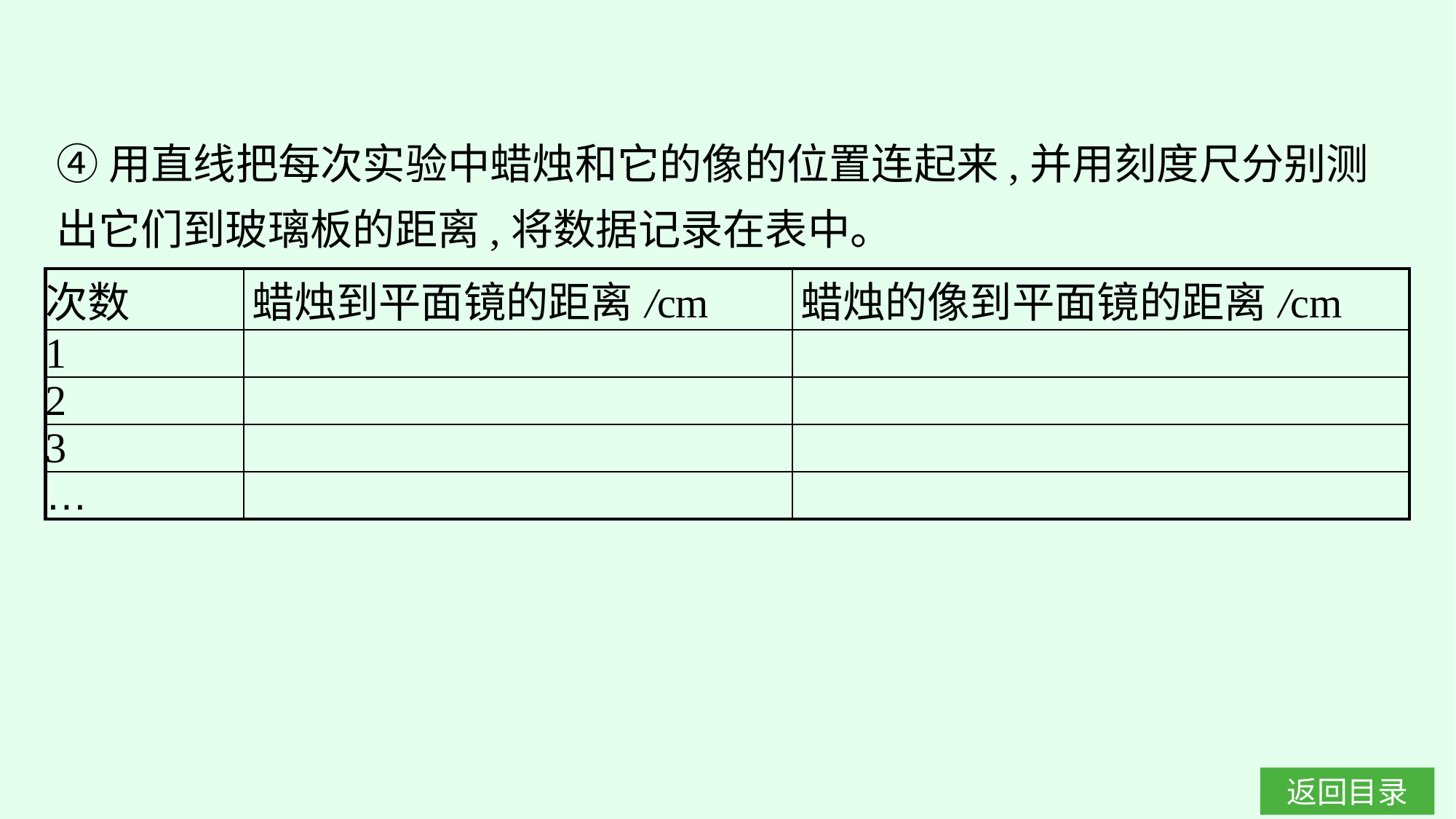

④用直线把每次实验中蜡烛和它的像的位置连起来,并用刻度尺分别测出它们到玻璃板的距离,将数据记录在表中。
| 次数 | 蜡烛到平面镜的距离/cm | 蜡烛的像到平面镜的距离/cm |
| --- | --- | --- |
| 1 |  |  |
| 2 |  |  |
| 3 |  |  |
| … |  |  |